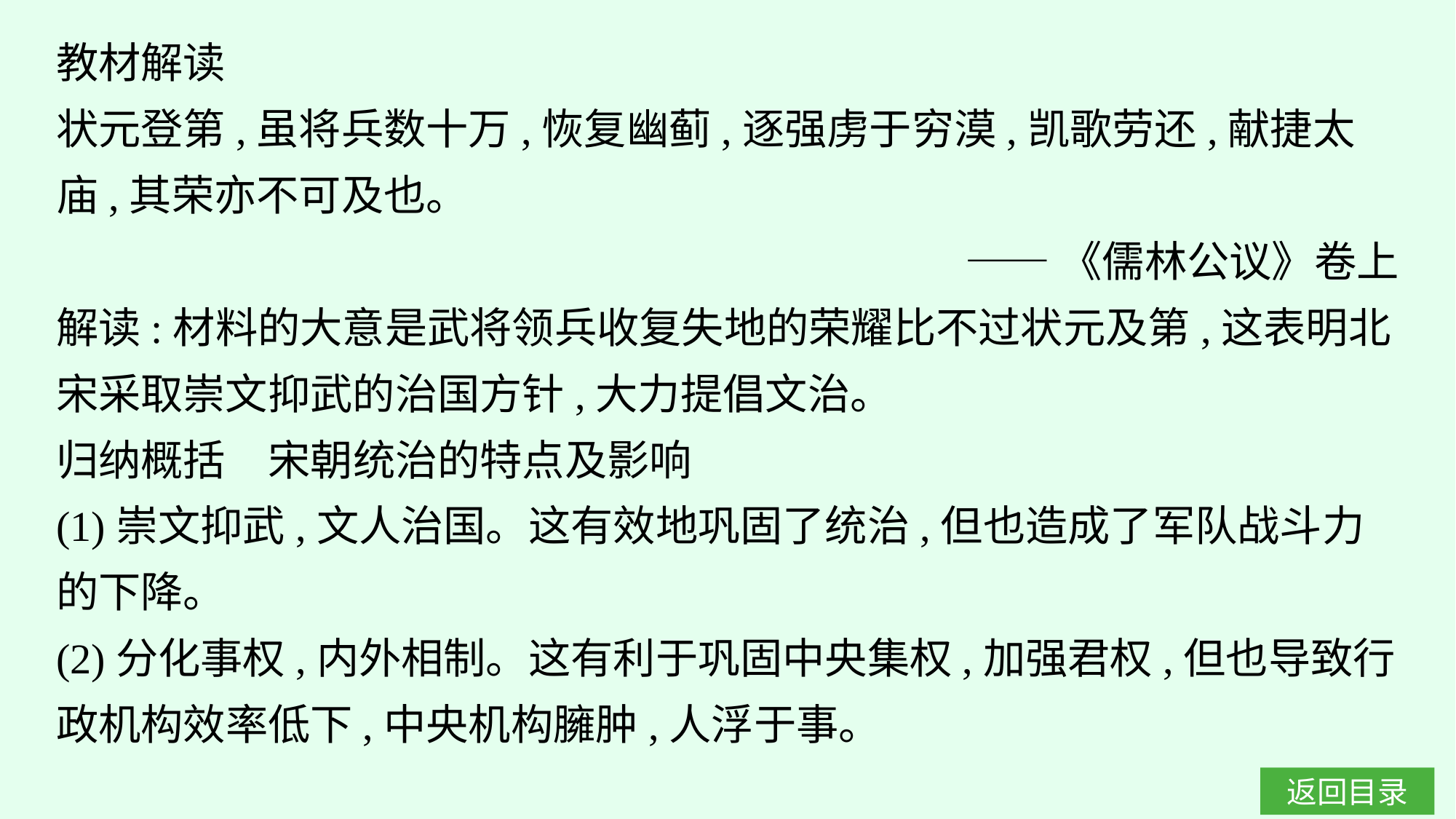

教材解读
状元登第,虽将兵数十万,恢复幽蓟,逐强虏于穷漠,凯歌劳还,献捷太庙,其荣亦不可及也。
——《儒林公议》卷上
解读:材料的大意是武将领兵收复失地的荣耀比不过状元及第,这表明北宋采取崇文抑武的治国方针,大力提倡文治。
归纳概括　宋朝统治的特点及影响
(1)崇文抑武,文人治国。这有效地巩固了统治,但也造成了军队战斗力的下降。
(2)分化事权,内外相制。这有利于巩固中央集权,加强君权,但也导致行政机构效率低下,中央机构臃肿,人浮于事。